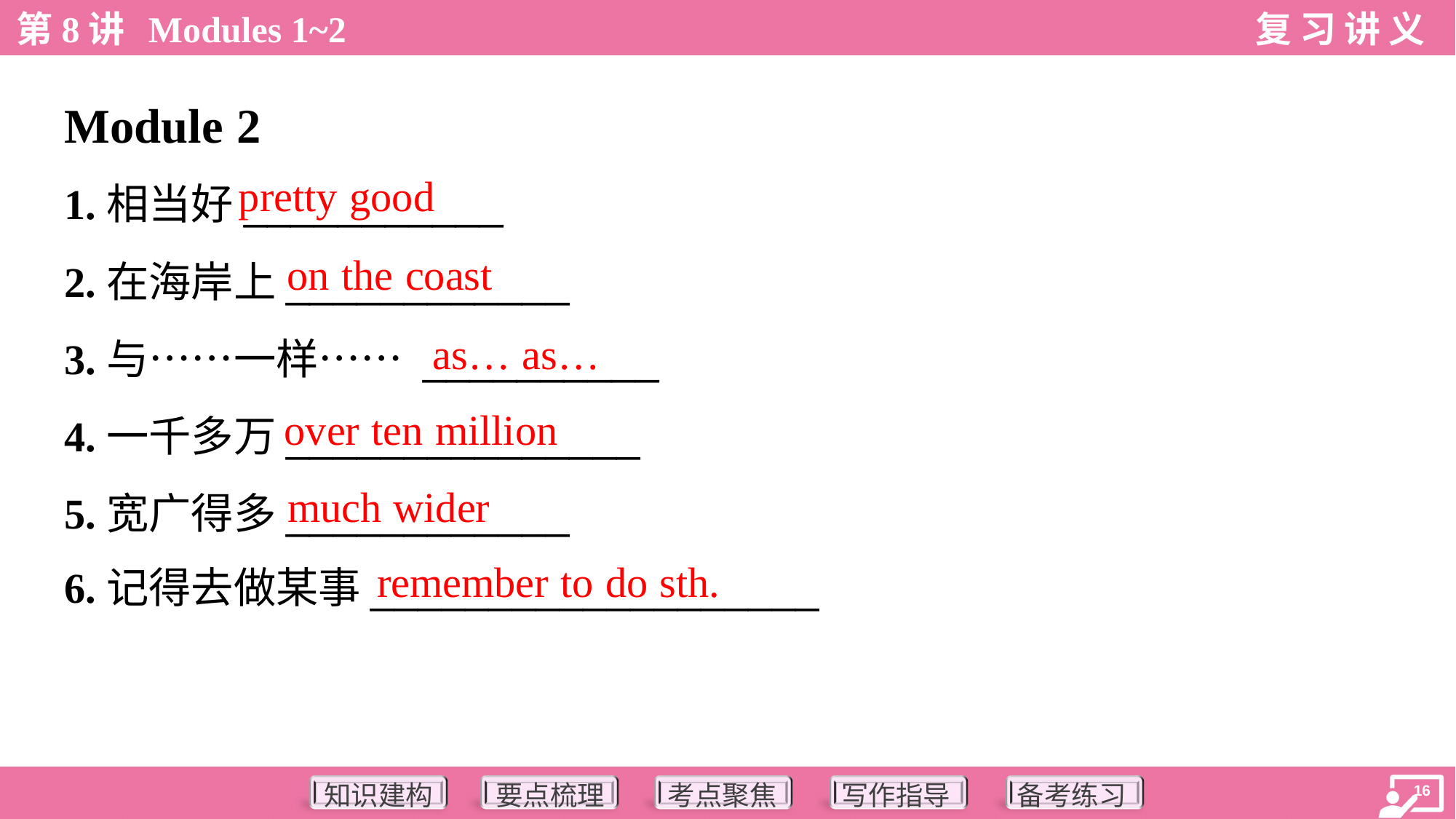

Module 2
pretty good
1.相当好___________
2.在海岸上____________
3.与……一样…… __________
4.一千多万_______________
5.宽广得多____________
6.记得去做某事___________________
on the coast
as… as…
over ten million
much wider
remember to do sth.